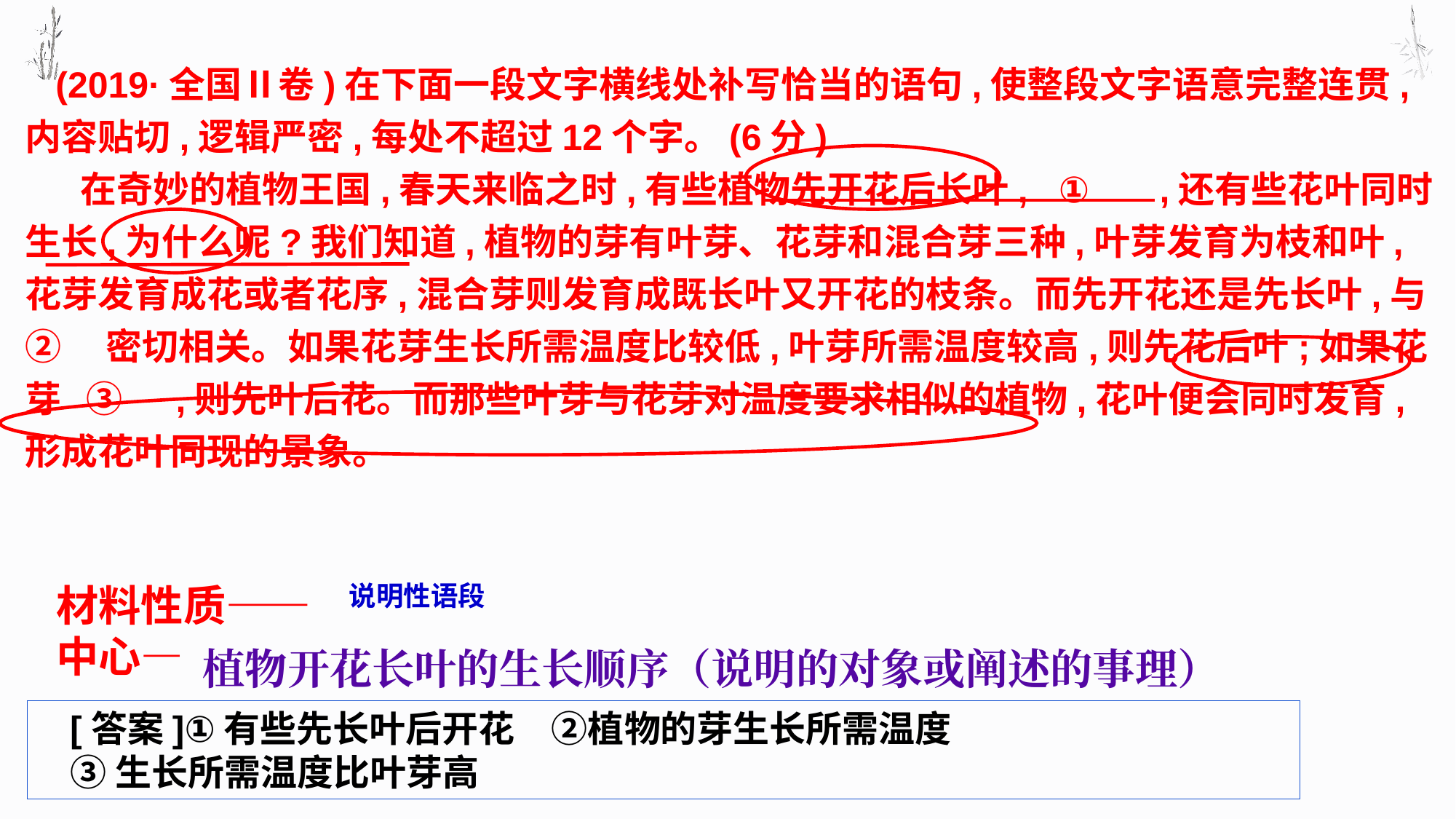

(2019·全国Ⅱ卷)在下面一段文字横线处补写恰当的语句,使整段文字语意完整连贯,内容贴切,逻辑严密,每处不超过12个字。(6分)
  在奇妙的植物王国,春天来临之时,有些植物先开花后长叶,   ①　  ,还有些花叶同时生长,为什么呢?我们知道,植物的芽有叶芽、花芽和混合芽三种,叶芽发育为枝和叶,花芽发育成花或者花序,混合芽则发育成既长叶又开花的枝条。而先开花还是先长叶,与   ② 　密切相关。如果花芽生长所需温度比较低,叶芽所需温度较高,则先花后叶;如果花芽   ③ 　,则先叶后花。而那些叶芽与花芽对温度要求相似的植物,花叶便会同时发育,形成花叶同现的景象。

材料性质——
中心—
 说明性语段
植物开花长叶的生长顺序（说明的对象或阐述的事理）
[答案]①有些先长叶后开花　②植物的芽生长所需温度
③生长所需温度比叶芽高